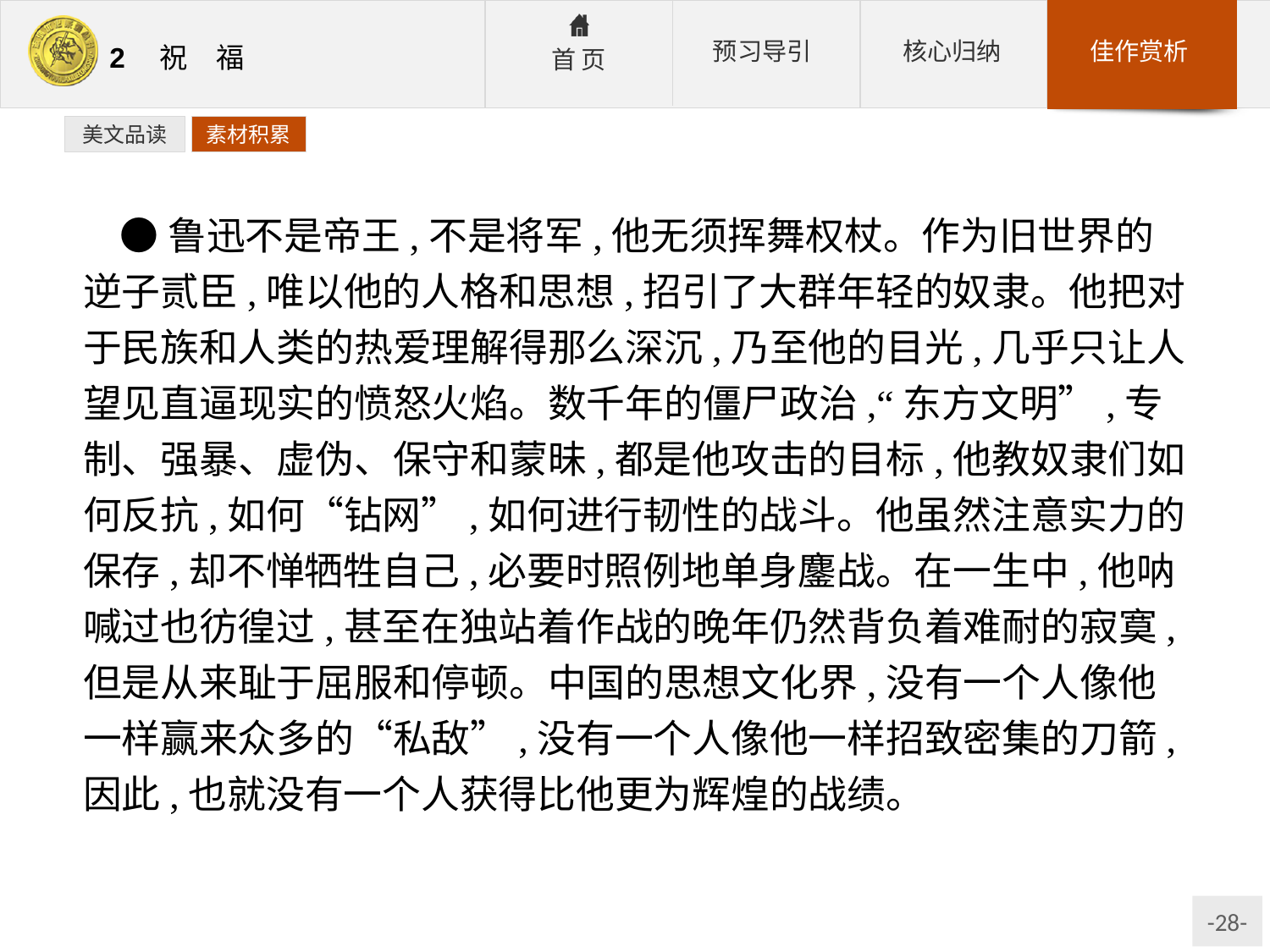

美文品读
素材积累
●鲁迅不是帝王,不是将军,他无须挥舞权杖。作为旧世界的逆子贰臣,唯以他的人格和思想,招引了大群年轻的奴隶。他把对于民族和人类的热爱理解得那么深沉,乃至他的目光,几乎只让人望见直逼现实的愤怒火焰。数千年的僵尸政治,“东方文明”,专制、强暴、虚伪、保守和蒙昧,都是他攻击的目标,他教奴隶们如何反抗,如何“钻网”,如何进行韧性的战斗。他虽然注意实力的保存,却不惮牺牲自己,必要时照例地单身鏖战。在一生中,他呐喊过也彷徨过,甚至在独站着作战的晚年仍然背负着难耐的寂寞,但是从来耻于屈服和停顿。中国的思想文化界,没有一个人像他一样赢来众多的“私敌”,没有一个人像他一样招致密集的刀箭,因此,也就没有一个人获得比他更为辉煌的战绩。